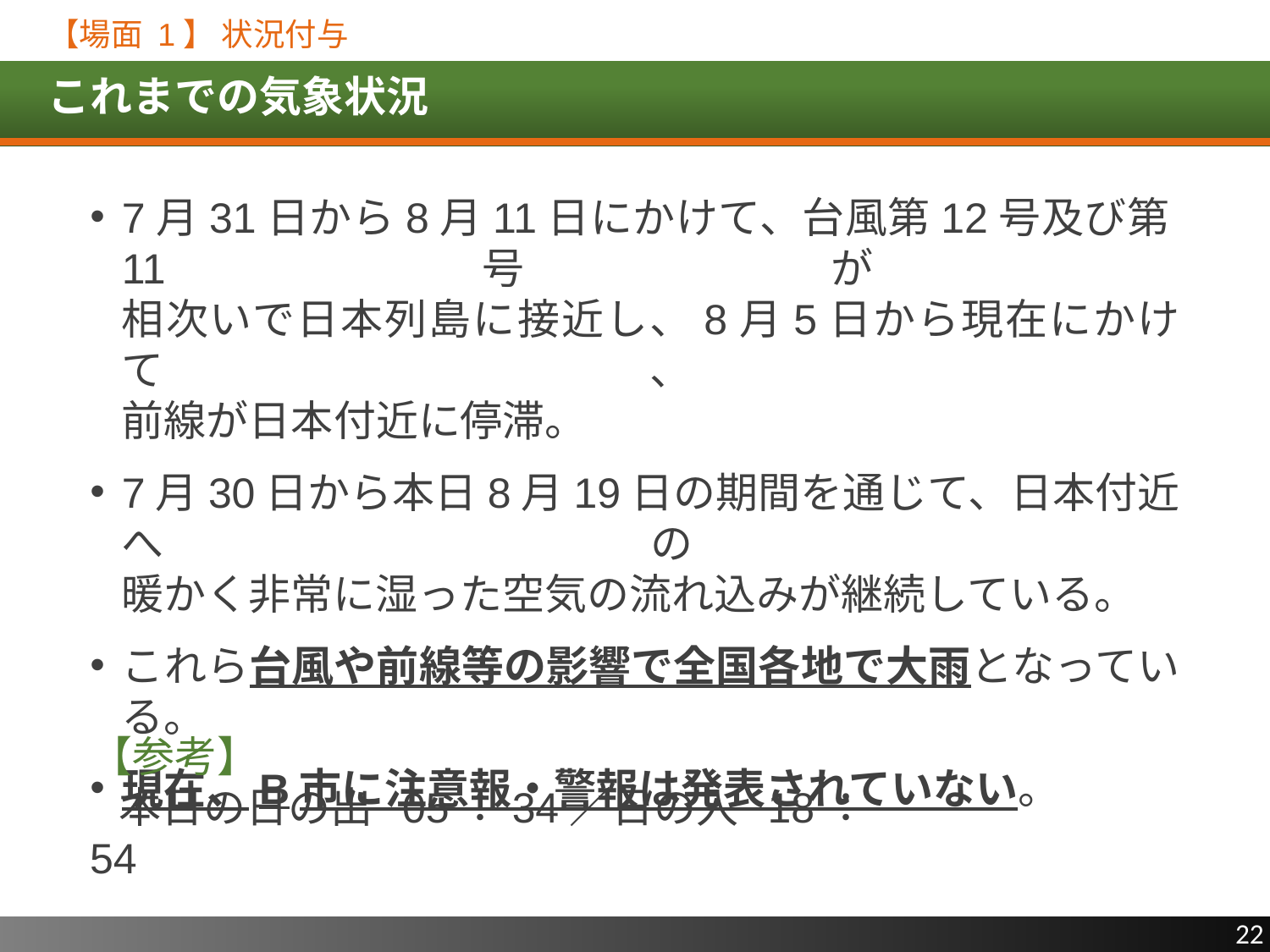

【場面 1】 状況付与
# これまでの気象状況
7月31日から8月11日にかけて、台風第12号及び第11号が
相次いで日本列島に接近し、8月5日から現在にかけて、
前線が日本付近に停滞。
7月30日から本日8月19日の期間を通じて、日本付近への
暖かく非常に湿った空気の流れ込みが継続している。
これら台風や前線等の影響で全国各地で大雨となっている。
現在、B市に注意報・警報は発表されていない。

【参考】
  本日の日の出  05：34／日の入  18：54
22